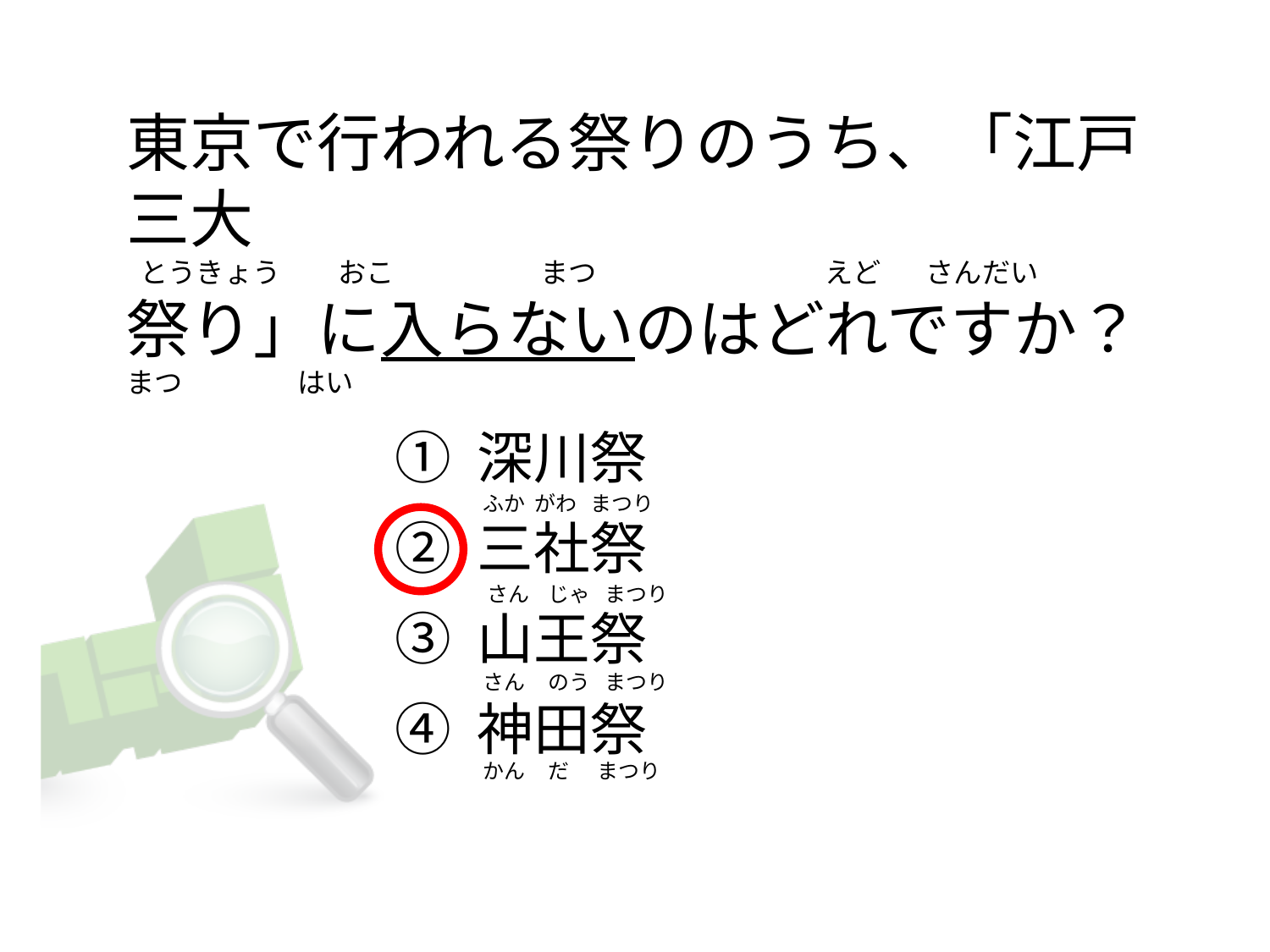

東京で行われる祭りのうち、「江戸三大
 とうきょう         おこ                       まつ                                    えど       さんだい   
祭り」に入らないのはどれですか？
まつ                  はい
① 深川祭
② 三社祭
③ 山王祭
④ 神田祭
  ふか  がわ   まつり

   さん    じゃ   まつり
  さん     のう   まつり
  かん     だ      まつり